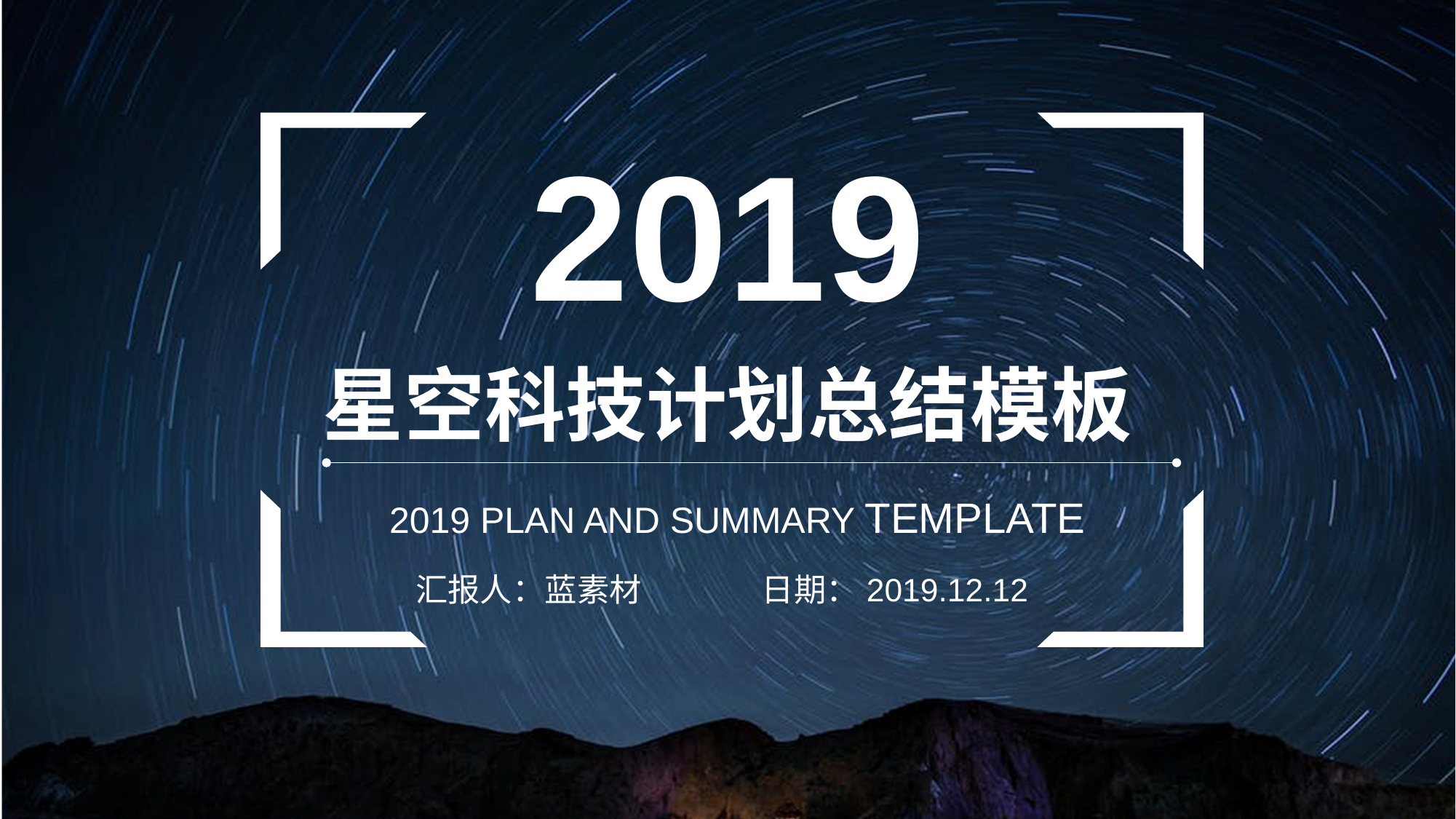

2019
星空科技计划总结模板
2019 PLAN AND SUMMARY TEMPLATE
汇报人：蓝素材
日期：2019.12.12